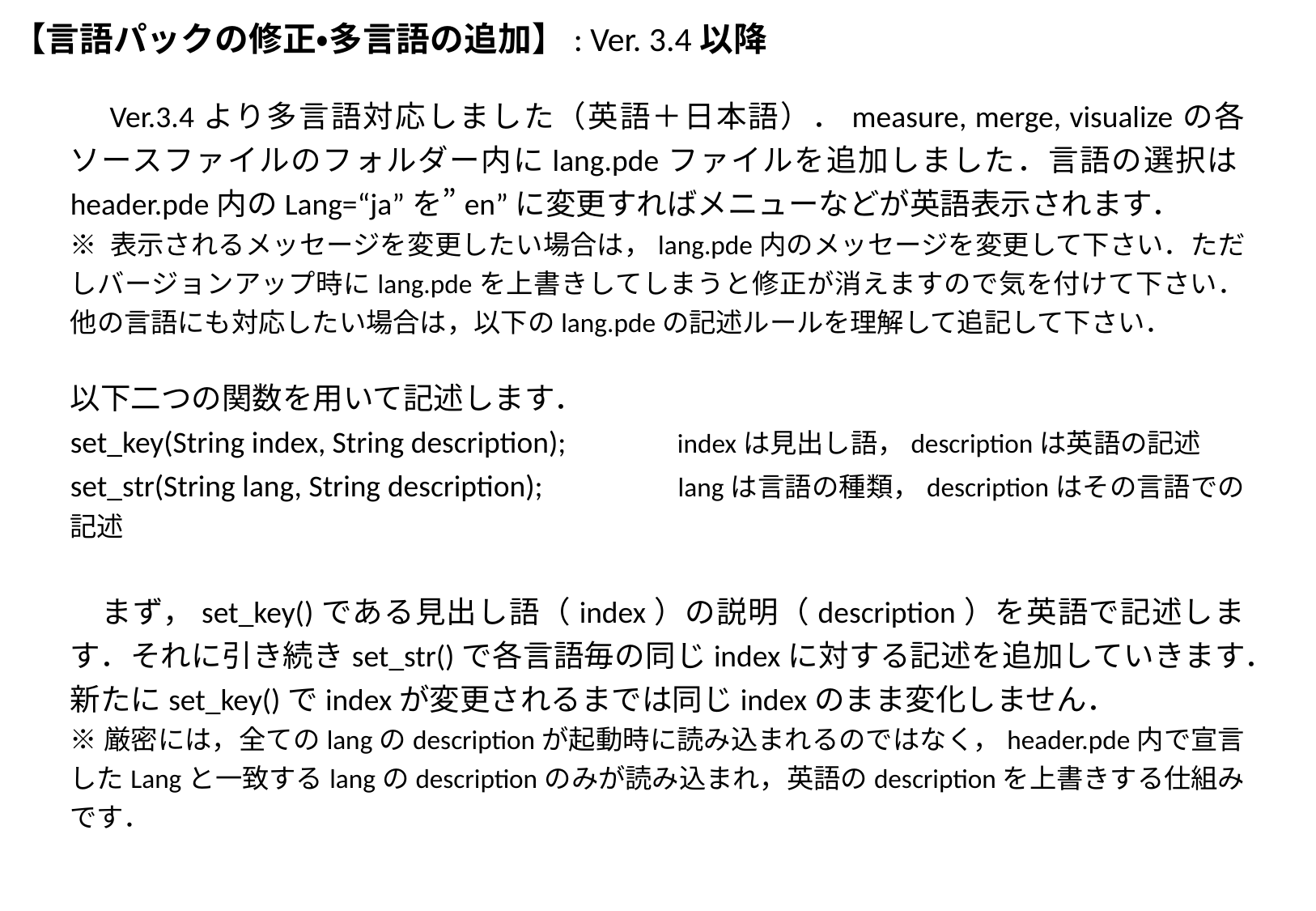

# 【言語パックの修正・多言語の追加】: Ver. 3.4以降
　Ver.3.4より多言語対応しました（英語＋日本語）．measure, merge, visualizeの各ソースファイルのフォルダー内にlang.pdeファイルを追加しました．言語の選択はheader.pde内のLang=“ja”を”en”に変更すればメニューなどが英語表示されます．
※ 表示されるメッセージを変更したい場合は，lang.pde内のメッセージを変更して下さい．ただしバージョンアップ時にlang.pdeを上書きしてしまうと修正が消えますので気を付けて下さい．他の言語にも対応したい場合は，以下のlang.pdeの記述ルールを理解して追記して下さい．
以下二つの関数を用いて記述します．
set_key(String index, String description);	indexは見出し語，descriptionは英語の記述
set_str(String lang, String description);		langは言語の種類，descriptionはその言語での記述
　まず，set_key()である見出し語（index）の説明（description）を英語で記述します．それに引き続きset_str()で各言語毎の同じindexに対する記述を追加していきます．新たにset_key()でindexが変更されるまでは同じindexのまま変化しません．
※厳密には，全てのlangのdescriptionが起動時に読み込まれるのではなく，header.pde内で宣言したLangと一致するlangのdescriptionのみが読み込まれ，英語のdescriptionを上書きする仕組みです．